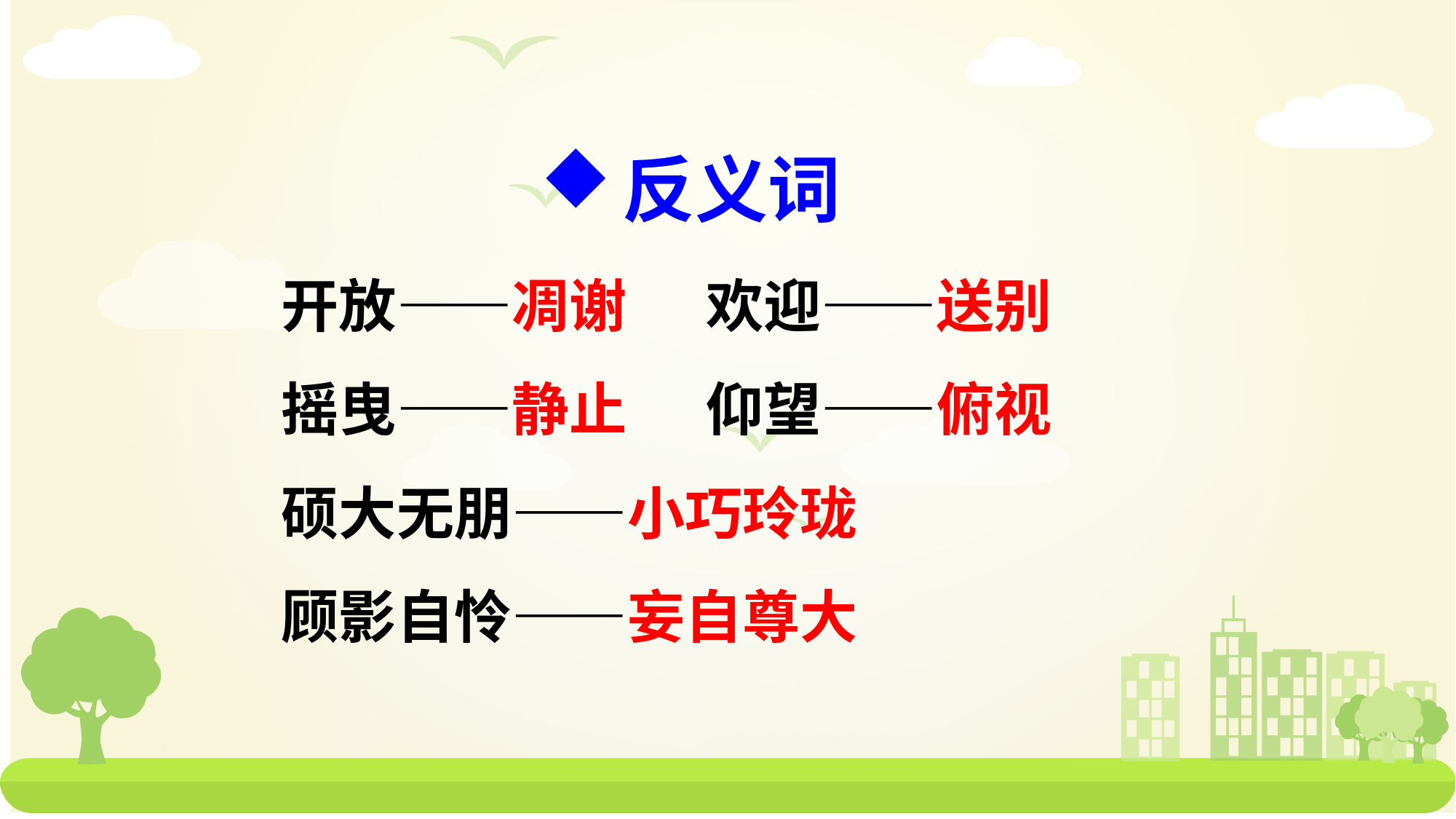

反义词
开放——凋谢      欢迎——送别
摇曳——静止      仰望——俯视
硕大无朋——小巧玲珑
顾影自怜——妄自尊大